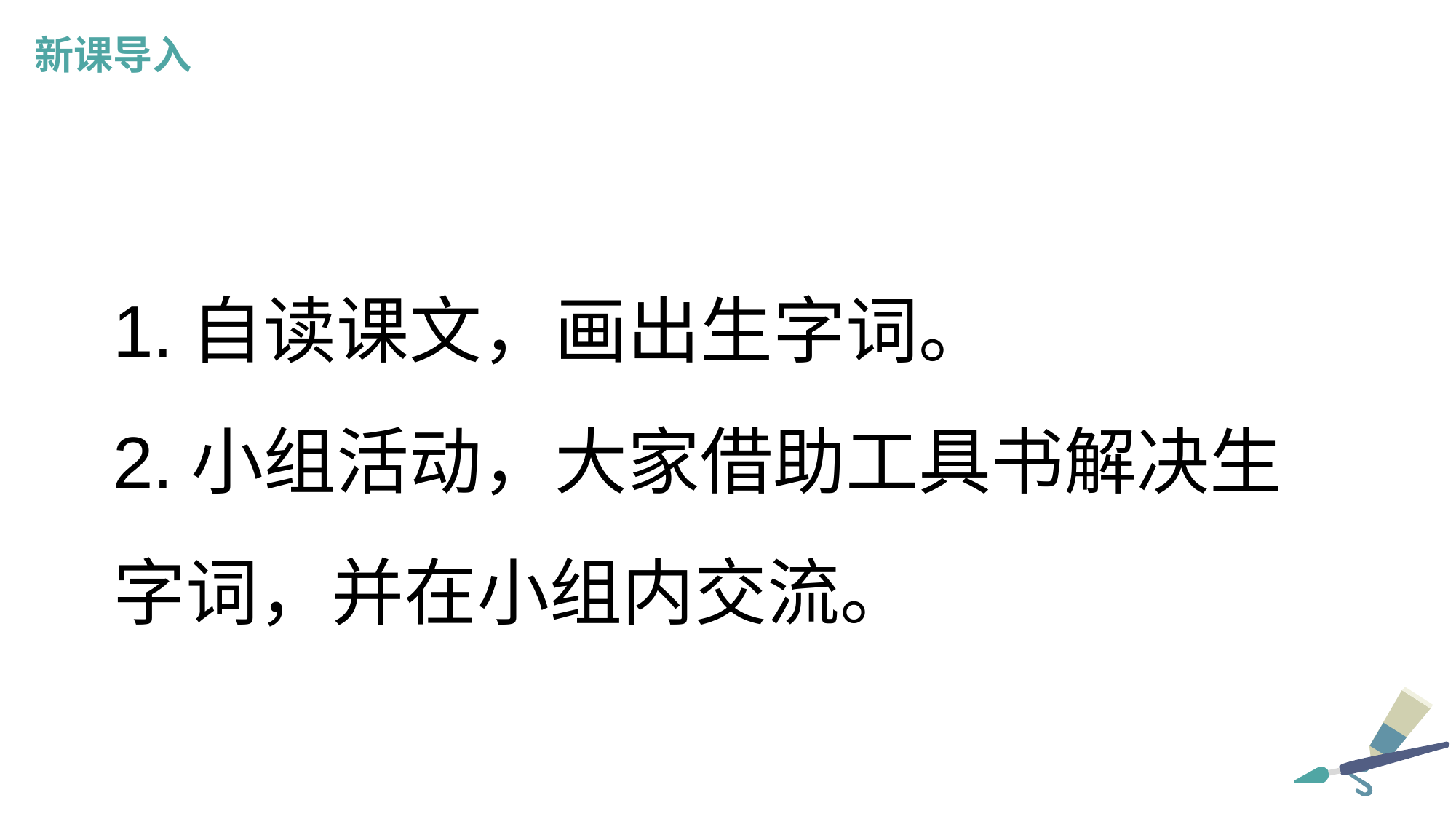

新课导入
1.自读课文，画出生字词。
2.小组活动，大家借助工具书解决生字词，并在小组内交流。